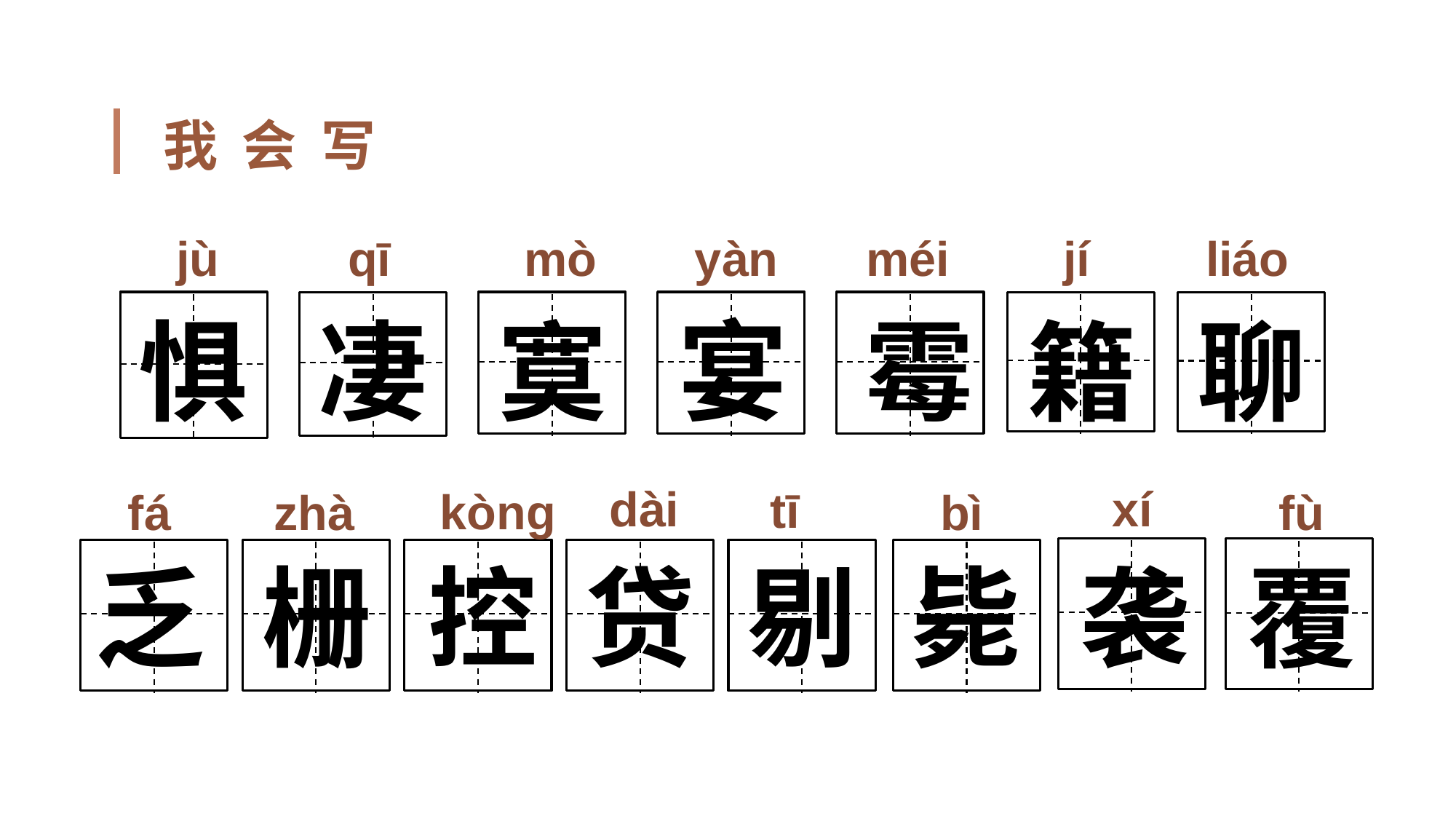

我会写
jù
qī
mò
yàn
jí
liáo
méi

惧
凄
寞
宴
霉
籍
聊
dài

xí
tī
kònɡ

fá
zhà
bì
fù

乏
栅
控
贷
剔
毙
袭
覆